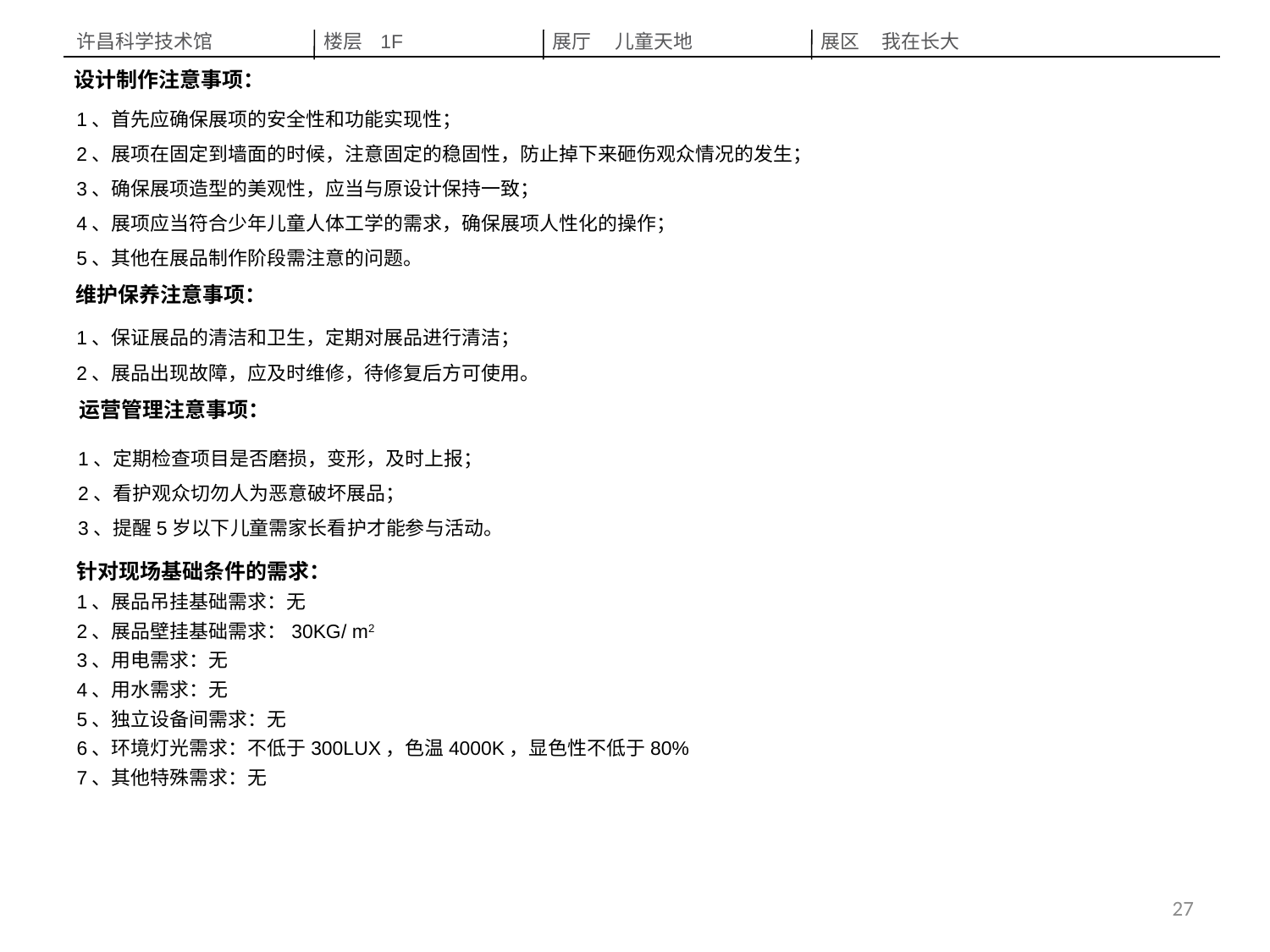

许昌科学技术馆
楼层   1F
展厅  儿童天地
展区     我在长大

设计制作注意事项：
1、首先应确保展项的安全性和功能实现性；
2、展项在固定到墙面的时候，注意固定的稳固性，防止掉下来砸伤观众情况的发生；
3、确保展项造型的美观性，应当与原设计保持一致；
4、展项应当符合少年儿童人体工学的需求，确保展项人性化的操作；
5、其他在展品制作阶段需注意的问题。
维护保养注意事项：
1、保证展品的清洁和卫生，定期对展品进行清洁；
2、展品出现故障，应及时维修，待修复后方可使用。
运营管理注意事项：
1、定期检查项目是否磨损，变形，及时上报；
2、看护观众切勿人为恶意破坏展品；
3、提醒5岁以下儿童需家长看护才能参与活动。
针对现场基础条件的需求：
1、展品吊挂基础需求：无
2、展品壁挂基础需求：30KG/ m2
3、用电需求：无
4、用水需求：无
5、独立设备间需求：无
6、环境灯光需求：不低于300LUX，色温4000K，显色性不低于80%
7、其他特殊需求：无
27